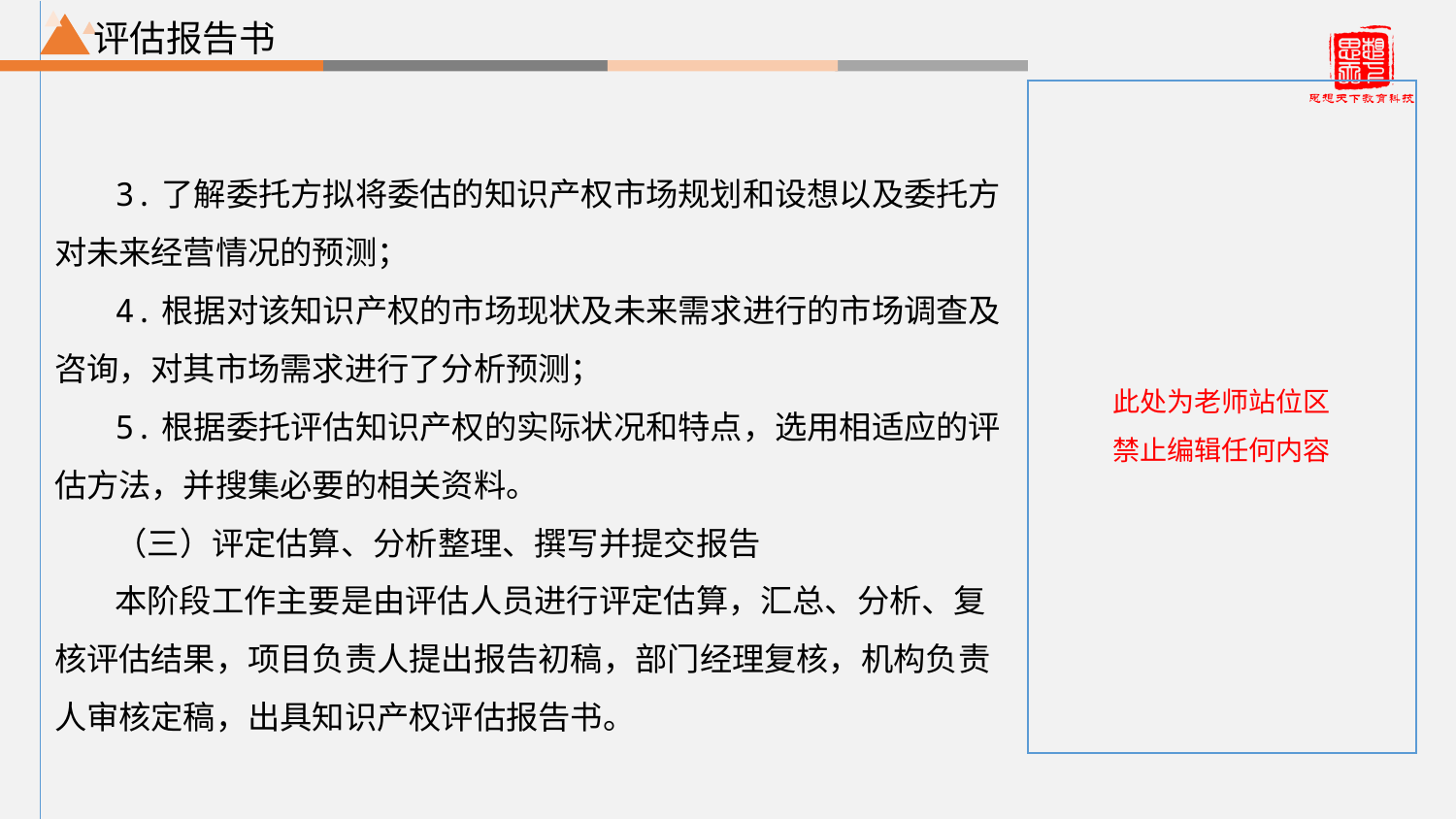

评估报告书
3.了解委托方拟将委估的知识产权市场规划和设想以及委托方对未来经营情况的预测；
4.根据对该知识产权的市场现状及未来需求进行的市场调查及咨询，对其市场需求进行了分析预测；
5.根据委托评估知识产权的实际状况和特点，选用相适应的评估方法，并搜集必要的相关资料。
（三）评定估算、分析整理、撰写并提交报告
本阶段工作主要是由评估人员进行评定估算，汇总、分析、复核评估结果，项目负责人提出报告初稿，部门经理复核，机构负责人审核定稿，出具知识产权评估报告书。

142